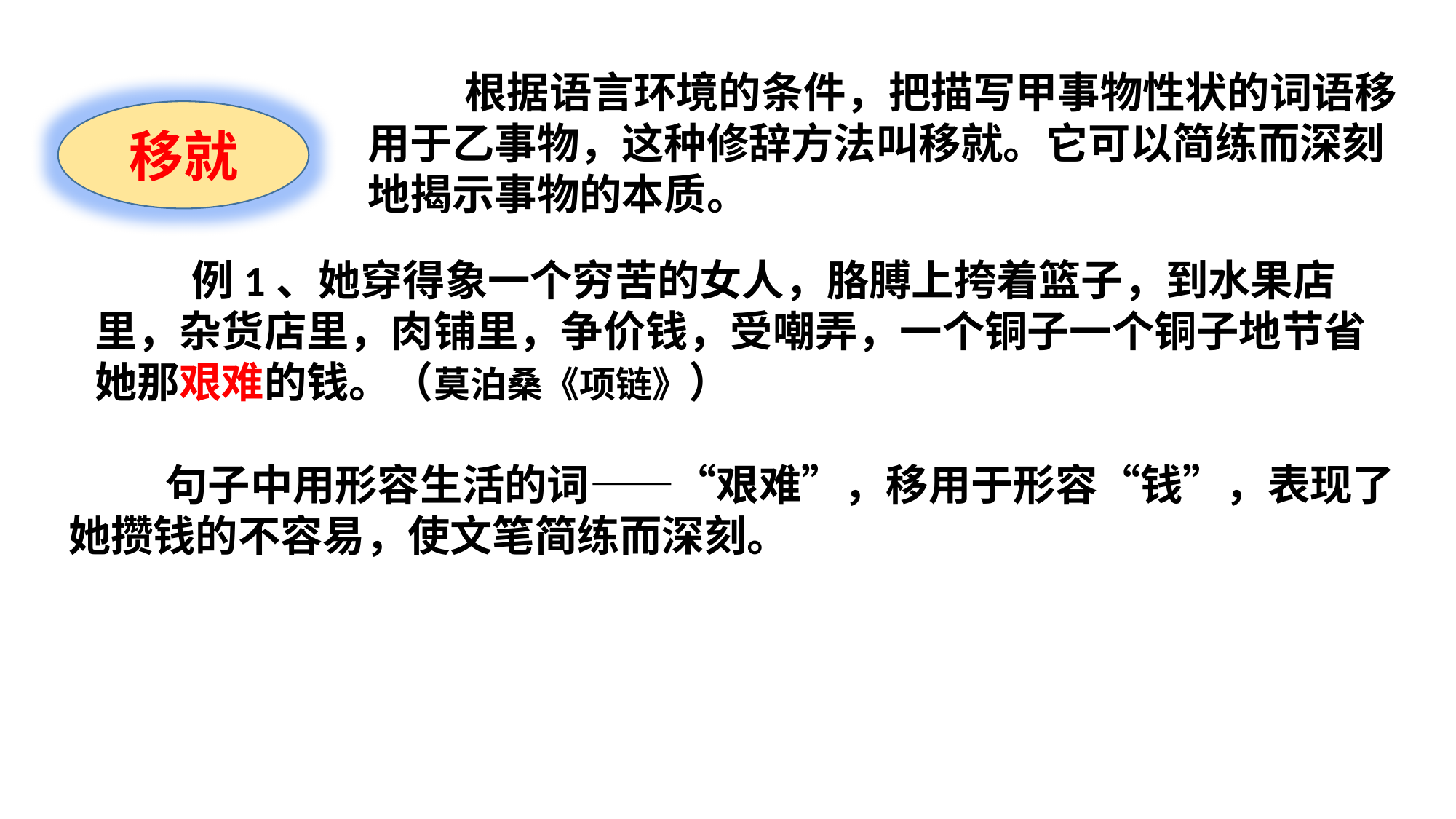

根据语言环境的条件，把描写甲事物性状的词语移用于乙事物，这种修辞方法叫移就。它可以简练而深刻地揭示事物的本质。
移就
         例1、她穿得象一个穷苦的女人，胳膊上挎着篮子，到水果店里，杂货店里，肉铺里，争价钱，受嘲弄，一个铜子一个铜子地节省她那艰难的钱。（莫泊桑《项链》）
         句子中用形容生活的词——“艰难”，移用于形容“钱”，表现了她攒钱的不容易，使文笔简练而深刻。